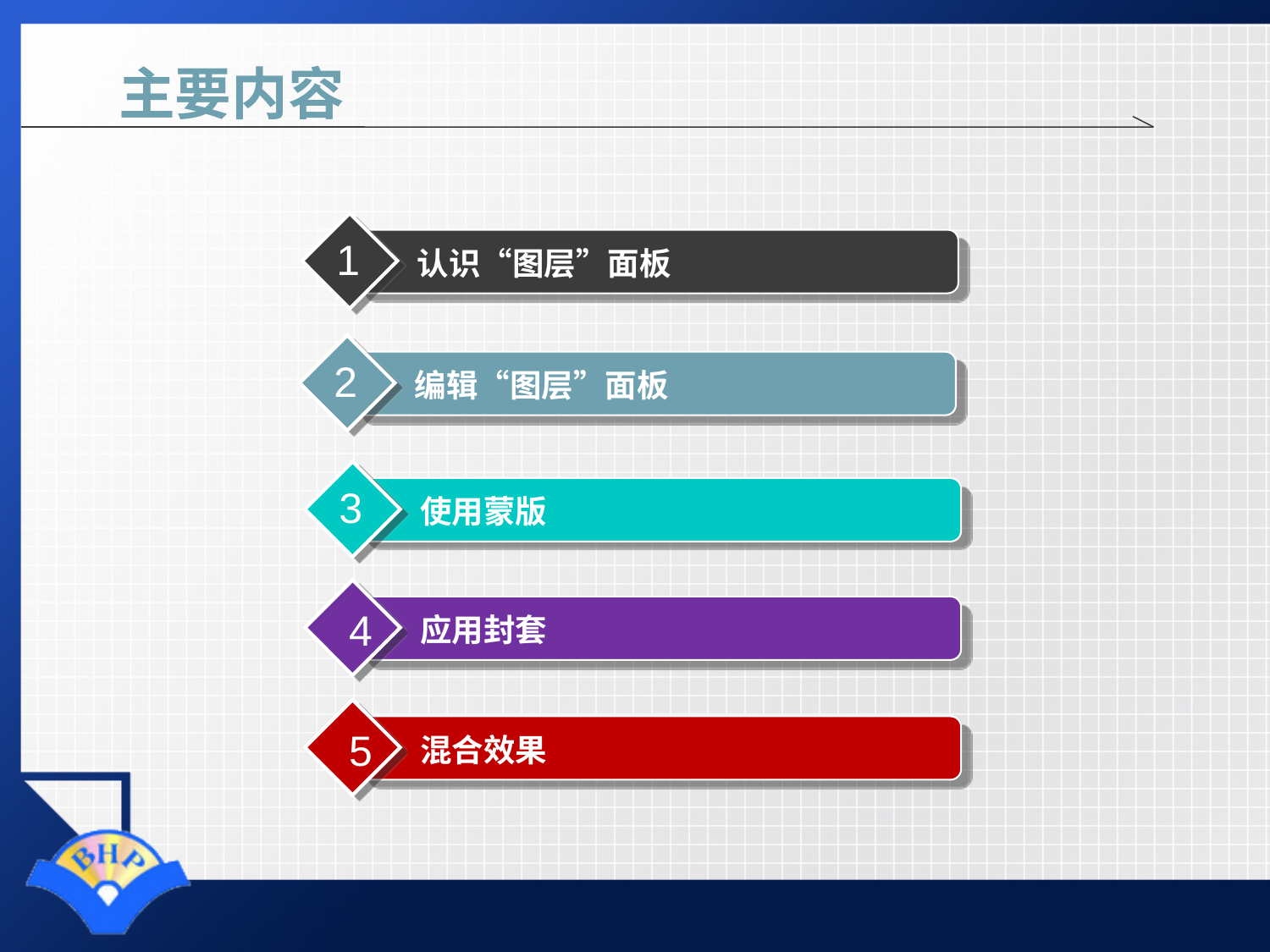

# 主要内容

1

认识“图层”面板

2

编辑“图层”面板

3

使用蒙版

4
应用封套

5
混合效果